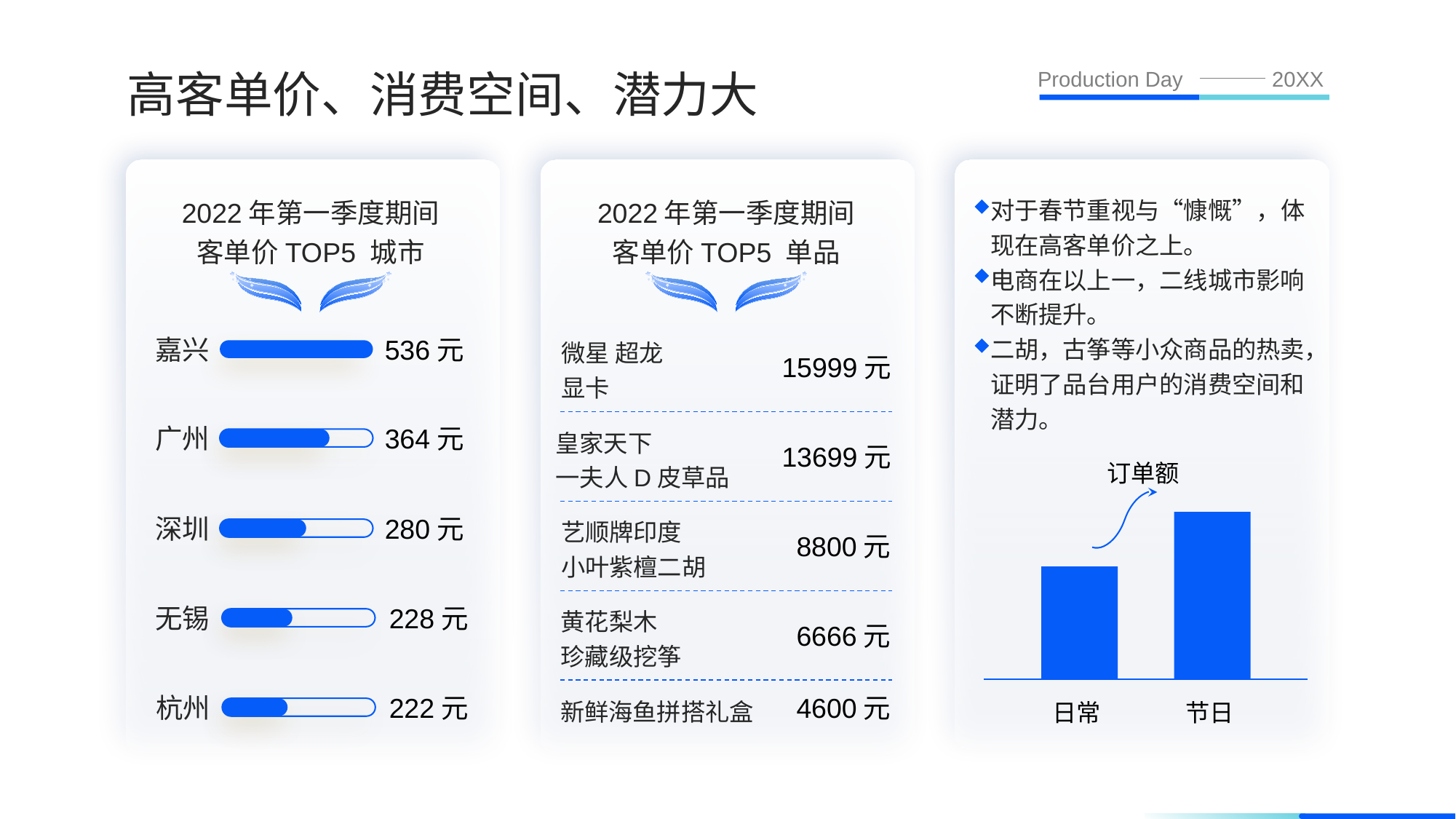

高客单价、消费空间、潜力大
Production Day
20XX

2022年第一季度期间
客单价TOP5 单品

微星 超龙
显卡
15999元
皇家天下
一夫人D皮草品
13699元
艺顺牌印度
小叶紫檀二胡
8800元
黄花梨木
珍藏级挖筝
6666元
新鲜海鱼拼搭礼盒
4600元
2022年第一季度期间
客单价TOP5 城市

对于春节重视与“慷慨”，体现在高客单价之上。
电商在以上一，二线城市影响不断提升。
二胡，古筝等小众商品的热卖，证明了品台用户的消费空间和潜力。

嘉兴
536元

广州
364元

订单额

深圳
280元

无锡
228元

杭州
222元
日常
节日